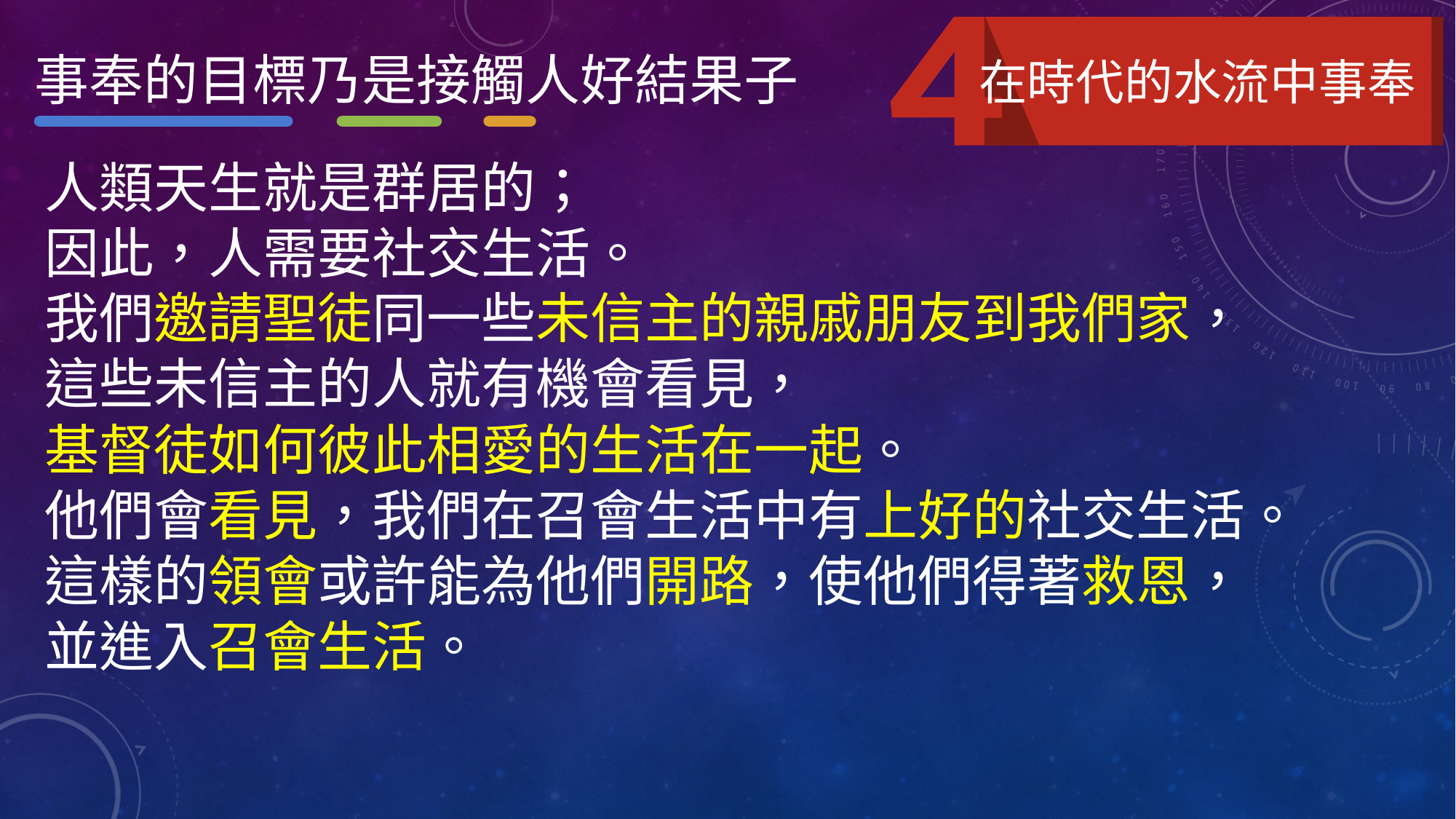

事奉的目標乃是接觸人好結果子

在時代的水流中事奉

人類天生就是群居的；
因此，人需要社交生活。
我們邀請聖徒同一些未信主的親戚朋友到我們家，
這些未信主的人就有機會看見，
基督徒如何彼此相愛的生活在一起。
他們會看見，我們在召會生活中有上好的社交生活。
這樣的領會或許能為他們開路，使他們得著救恩，
並進入召會生活。